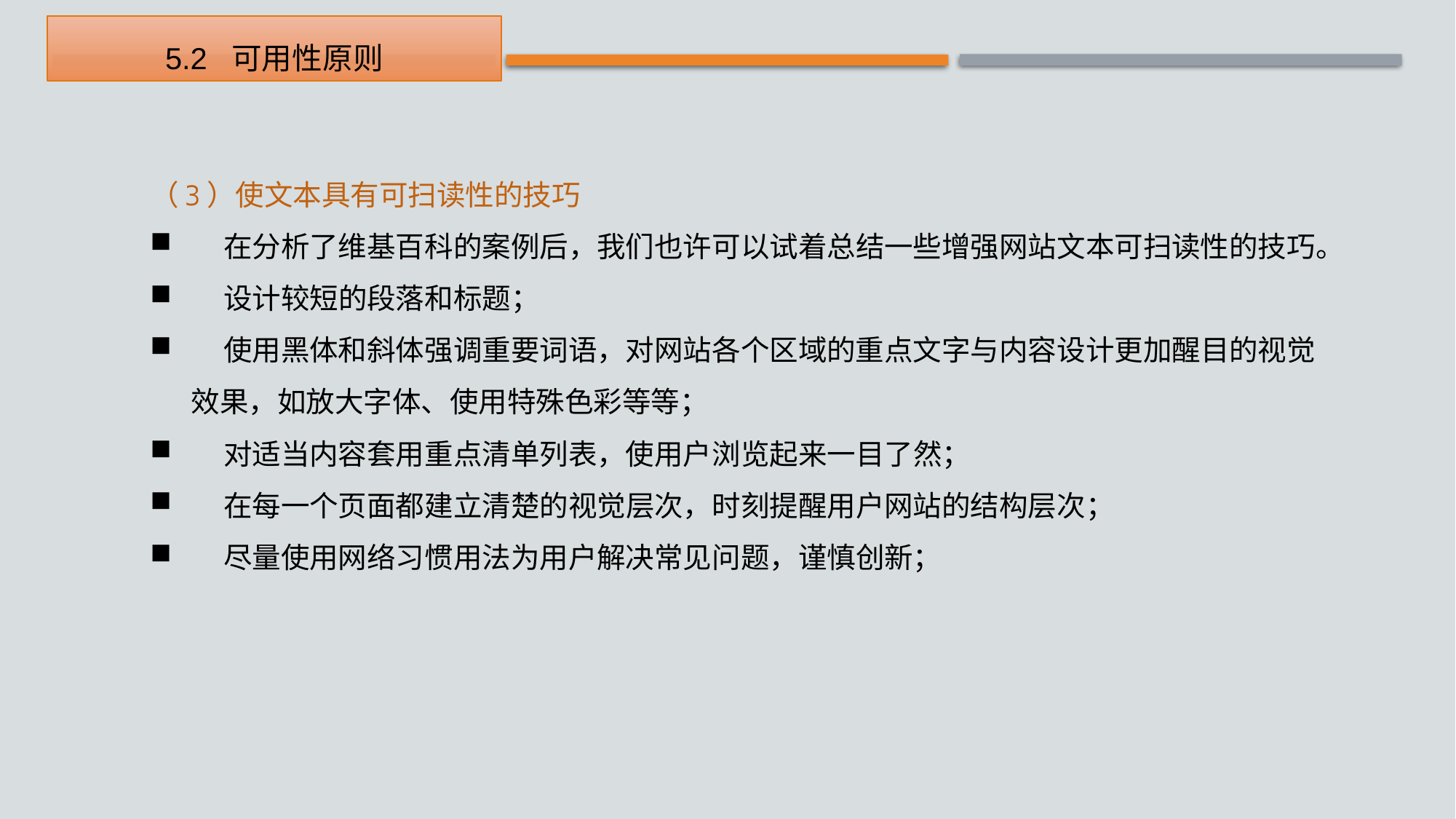

5.2  可用性原则
（3）使文本具有可扫读性的技巧
    在分析了维基百科的案例后，我们也许可以试着总结一些增强网站文本可扫读性的技巧。
    设计较短的段落和标题；
    使用黑体和斜体强调重要词语，对网站各个区域的重点文字与内容设计更加醒目的视觉效果，如放大字体、使用特殊色彩等等；
    对适当内容套用重点清单列表，使用户浏览起来一目了然；
    在每一个页面都建立清楚的视觉层次，时刻提醒用户网站的结构层次；
    尽量使用网络习惯用法为用户解决常见问题，谨慎创新；